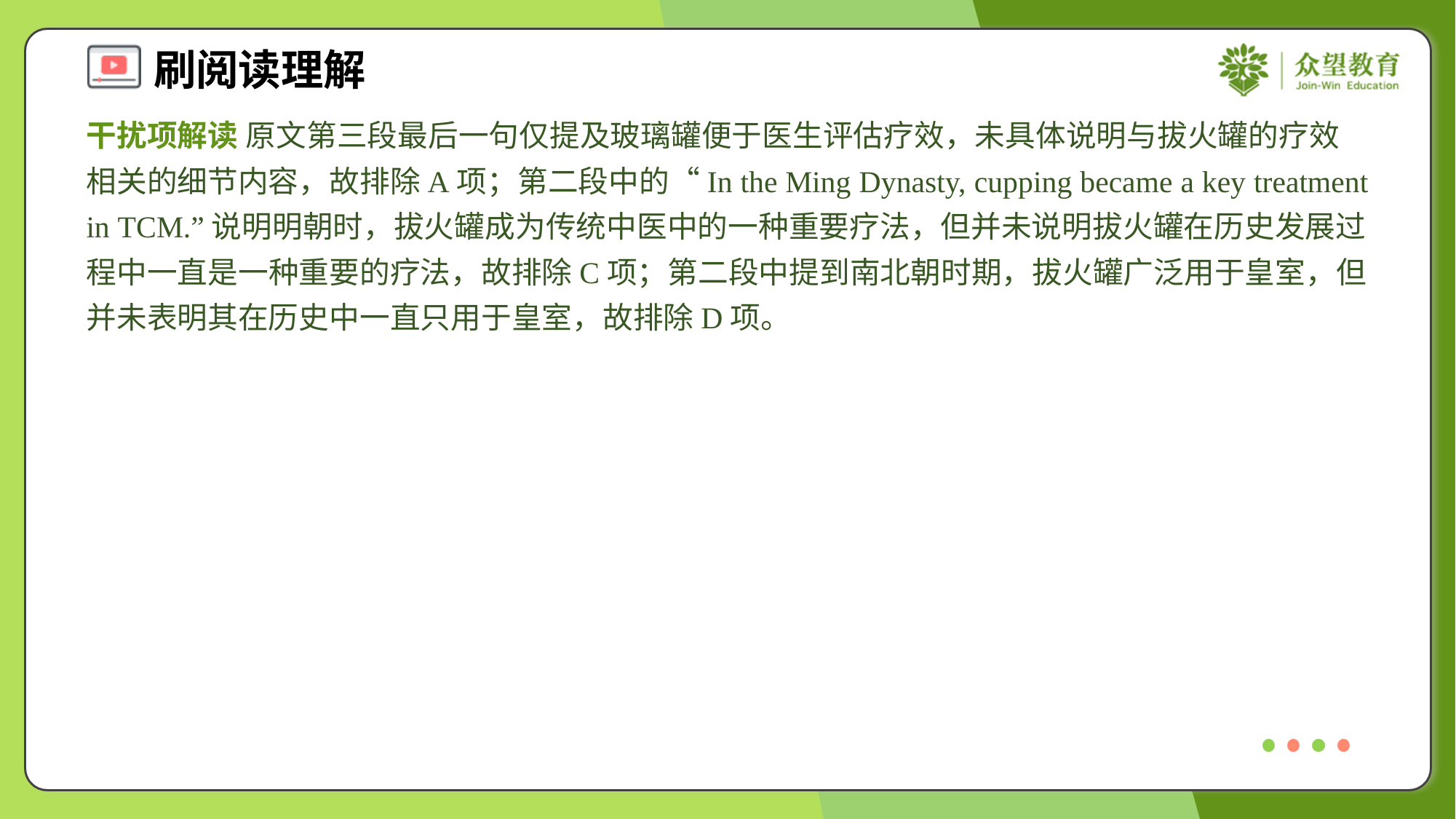

干扰项解读 原文第三段最后一句仅提及玻璃罐便于医生评估疗效，未具体说明与拔火罐的疗效相关的细节内容，故排除A项；第二段中的“In the Ming Dynasty, cupping became a key treatment in TCM.”说明明朝时，拔火罐成为传统中医中的一种重要疗法，但并未说明拔火罐在历史发展过程中一直是一种重要的疗法，故排除C项；第二段中提到南北朝时期，拔火罐广泛用于皇室，但并未表明其在历史中一直只用于皇室，故排除D项。